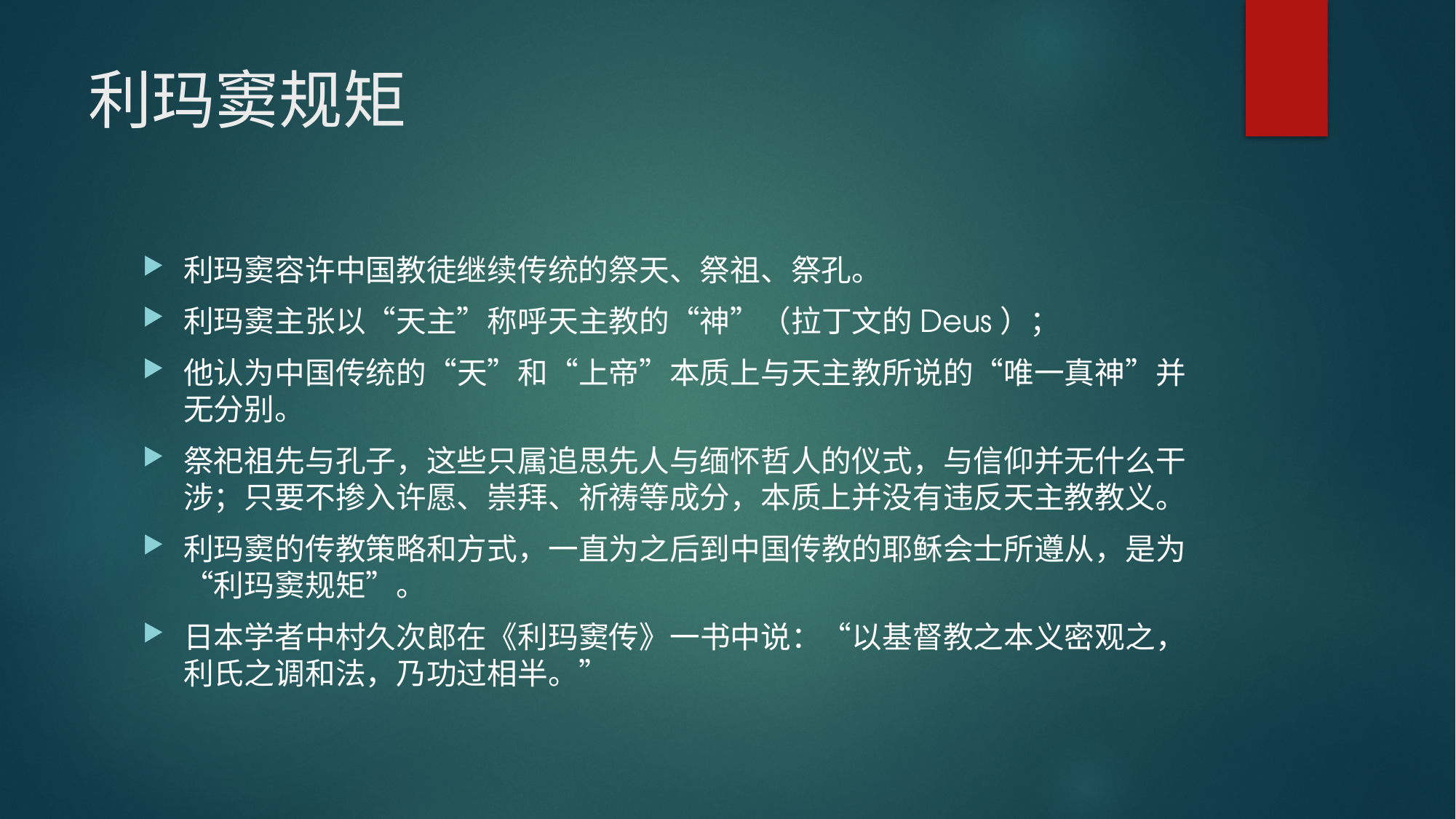

# 利玛窦规矩
利玛窦容许中国教徒继续传统的祭天、祭祖、祭孔。
利玛窦主张以“天主”称呼天主教的“神”（拉丁文的Deus）；
他认为中国传统的“天”和“上帝”本质上与天主教所说的“唯一真神”并无分别。
祭祀祖先与孔子，这些只属追思先人与缅怀哲人的仪式，与信仰并无什么干涉；只要不掺入许愿、崇拜、祈祷等成分，本质上并没有违反天主教教义。
利玛窦的传教策略和方式，一直为之后到中国传教的耶稣会士所遵从，是为“利玛窦规矩”。
日本学者中村久次郎在《利玛窦传》一书中说：“以基督教之本义密观之，利氏之调和法，乃功过相半。”